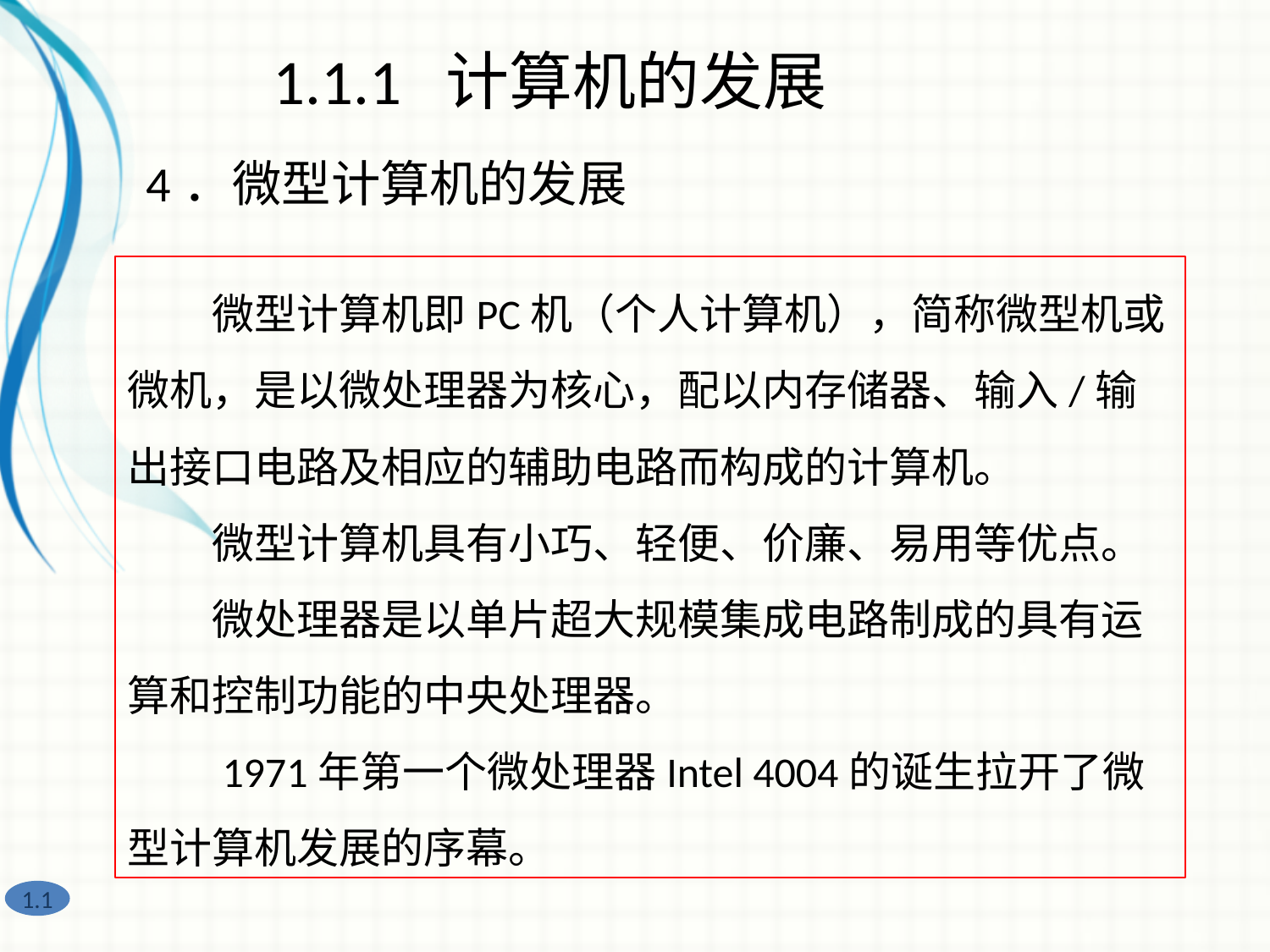

1.1.1  计算机的发展
4．微型计算机的发展
　　微型计算机即PC机（个人计算机），简称微型机或微机，是以微处理器为核心，配以内存储器、输入/输出接口电路及相应的辅助电路而构成的计算机。
　　微型计算机具有小巧、轻便、价廉、易用等优点。
　　微处理器是以单片超大规模集成电路制成的具有运算和控制功能的中央处理器。
　　1971年第一个微处理器Intel 4004的诞生拉开了微型计算机发展的序幕。